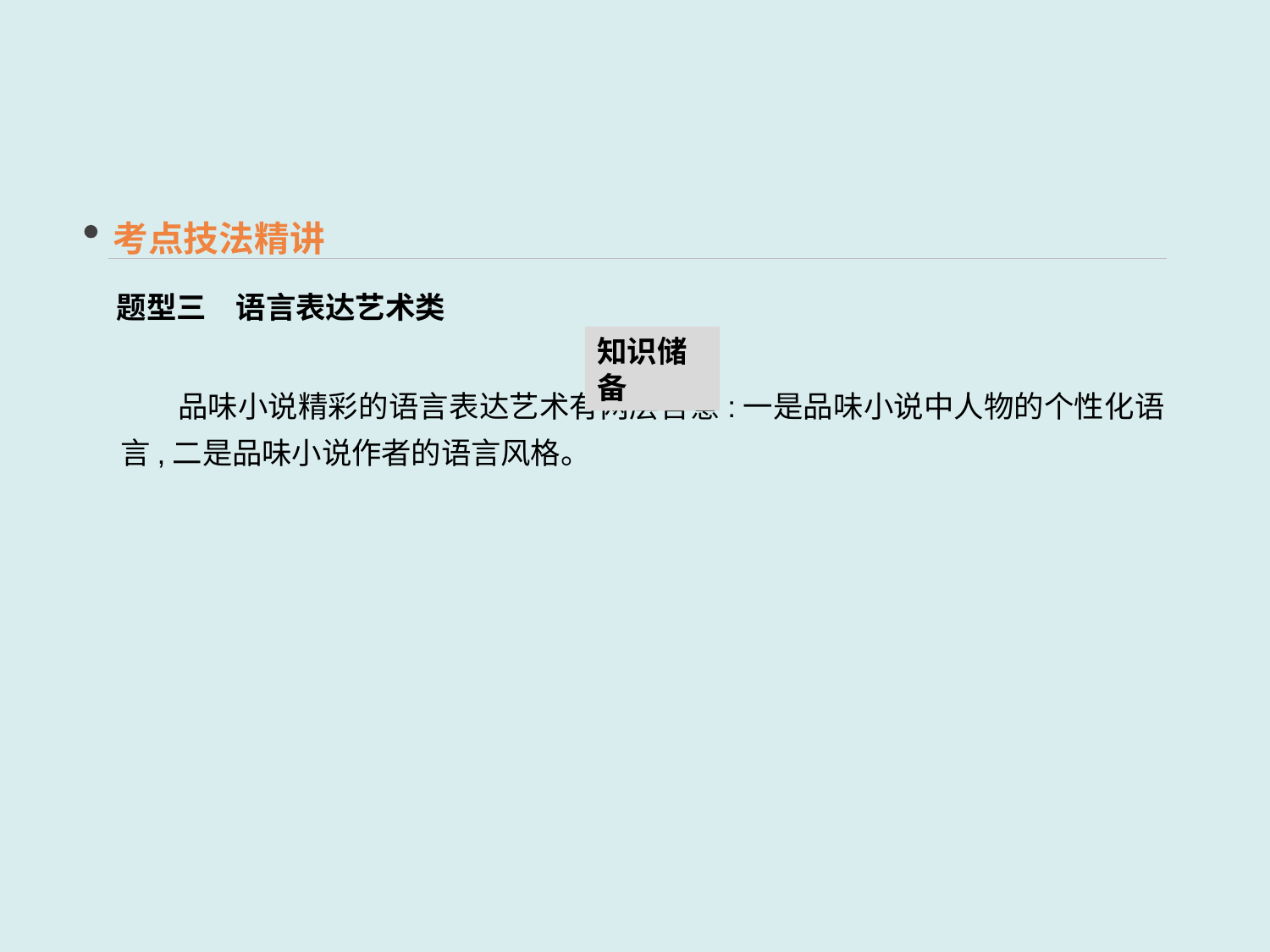

考点技法精讲

题型三　语言表达艺术类
知识储备
　　品味小说精彩的语言表达艺术有两层含意:一是品味小说中人物的个性化语言,二是品味小说作者的语言风格。